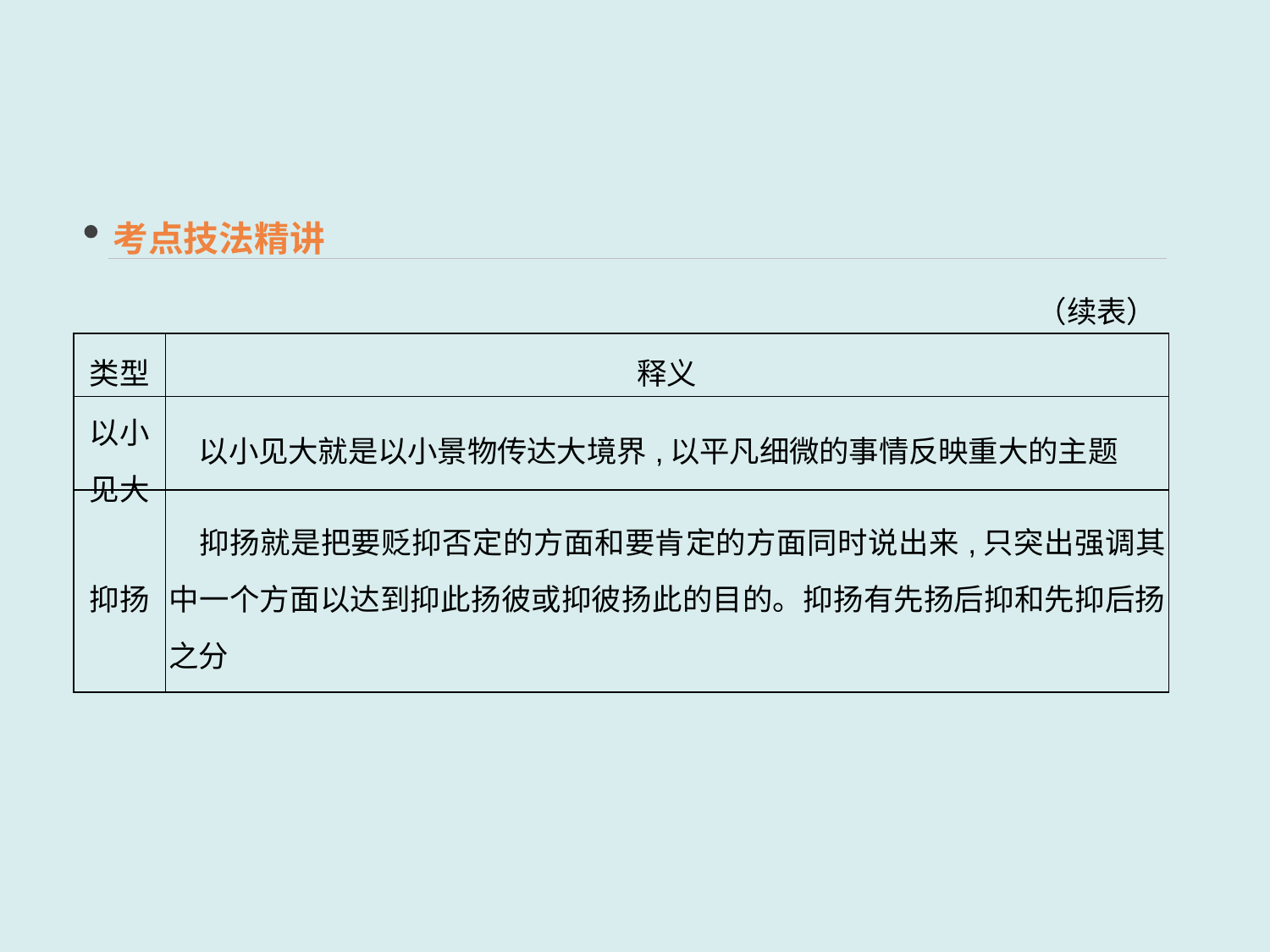

考点技法精讲

（续表）

| 类型 | 释义 |
| --- | --- |
| 以小见大 | 以小见大就是以小景物传达大境界,以平凡细微的事情反映重大的主题 |
| 抑扬 | 抑扬就是把要贬抑否定的方面和要肯定的方面同时说出来,只突出强调其中一个方面以达到抑此扬彼或抑彼扬此的目的。抑扬有先扬后抑和先抑后扬之分 |